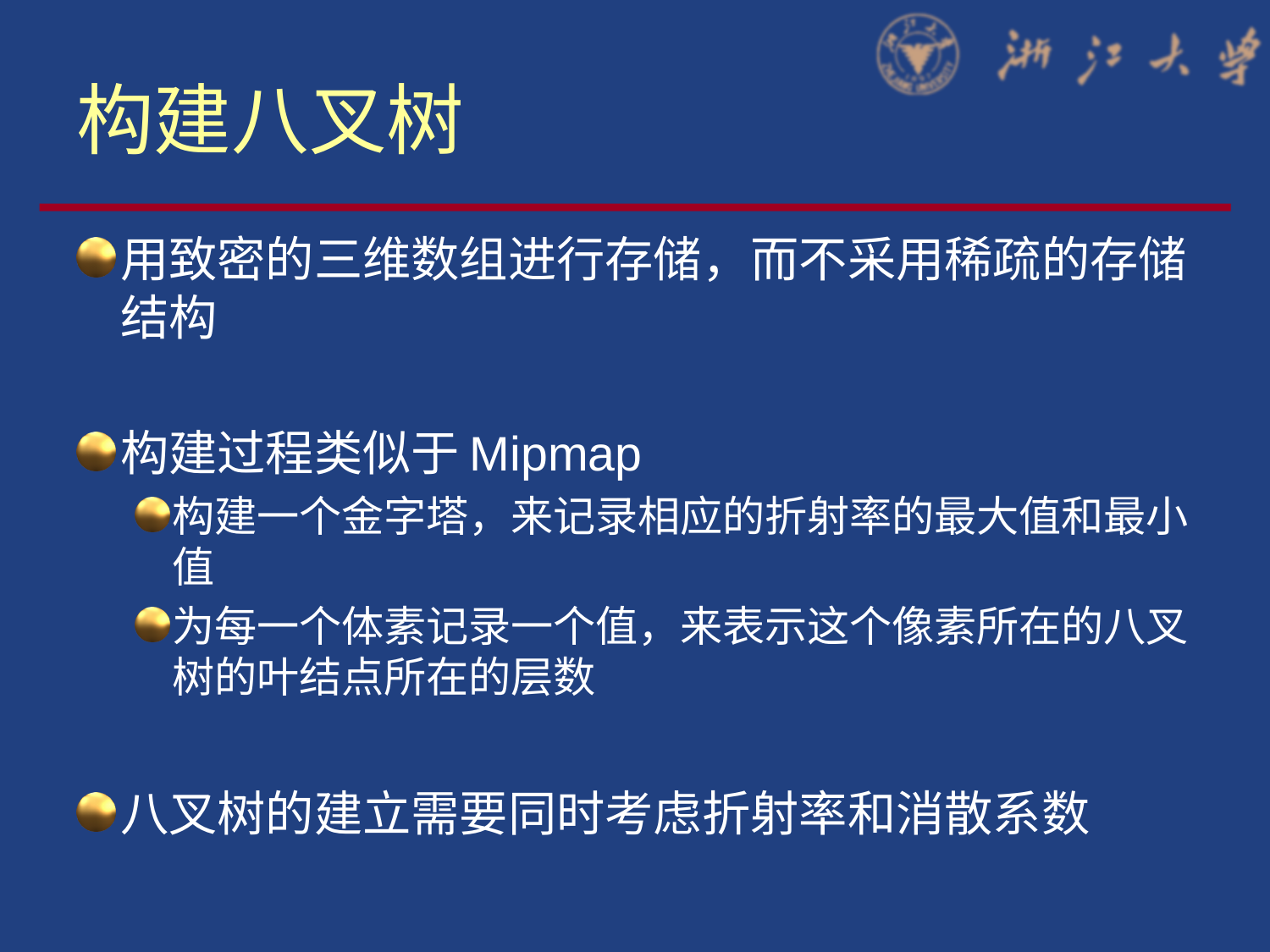

# 构建八叉树
用致密的三维数组进行存储，而不采用稀疏的存储结构

构建过程类似于Mipmap
构建一个金字塔，来记录相应的折射率的最大值和最小值
为每一个体素记录一个值，来表示这个像素所在的八叉树的叶结点所在的层数

八叉树的建立需要同时考虑折射率和消散系数